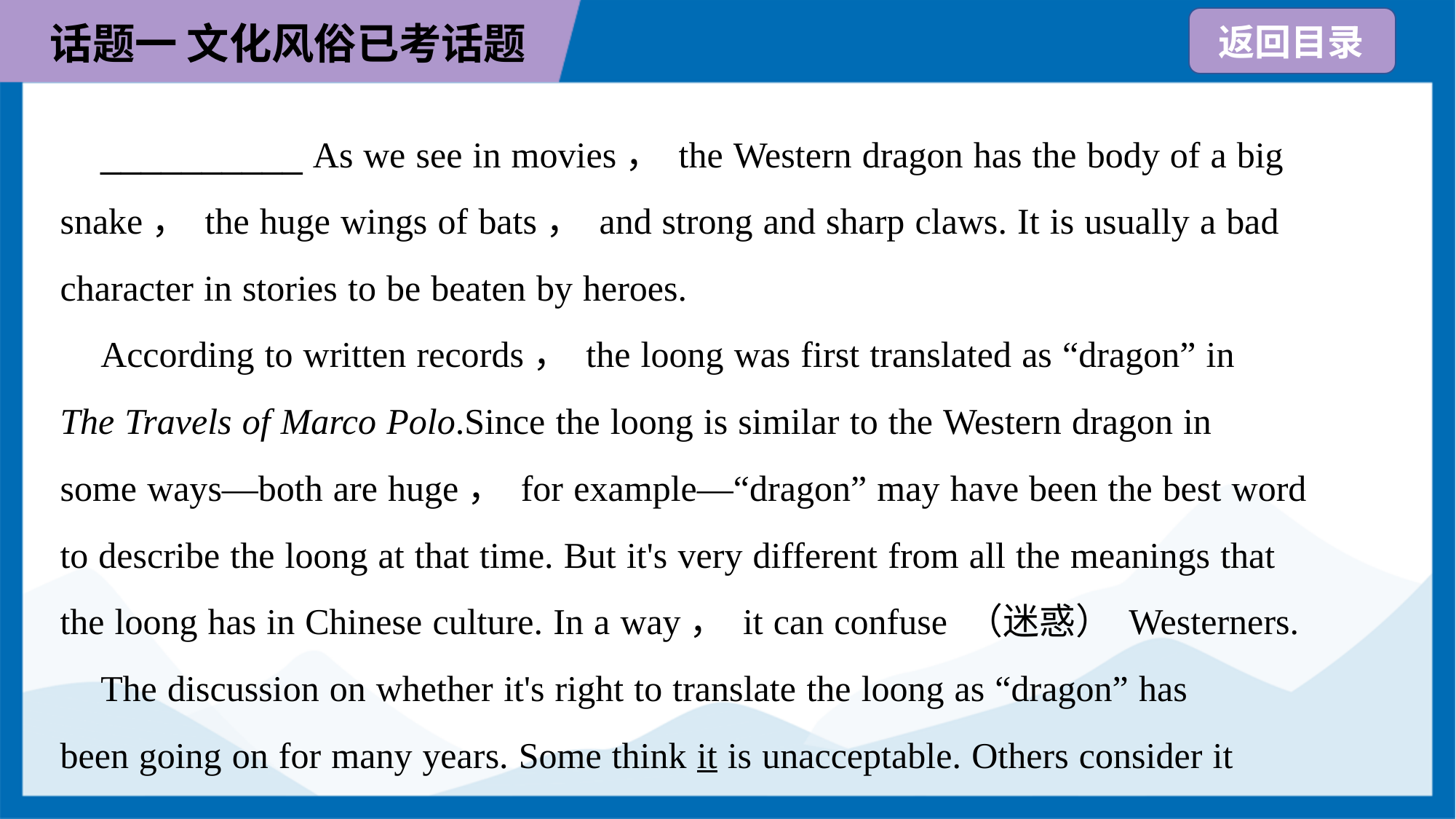

__________ As we see in movies， the Western dragon has the body of a big
snake， the huge wings of bats， and strong and sharp claws. It is usually a bad
character in stories to be beaten by heroes.
    According to written records， the loong was first translated as “dragon” in
The Travels of Marco Polo.Since the loong is similar to the Western dragon in
some ways—both are huge， for example—“dragon” may have been the best word
to describe the loong at that time. But it's very different from all the meanings that
the loong has in Chinese culture. In a way， it can confuse （迷惑） Westerners.
    The discussion on whether it's right to translate the loong as “dragon” has
been going on for many years. Some think it is unacceptable. Others consider it